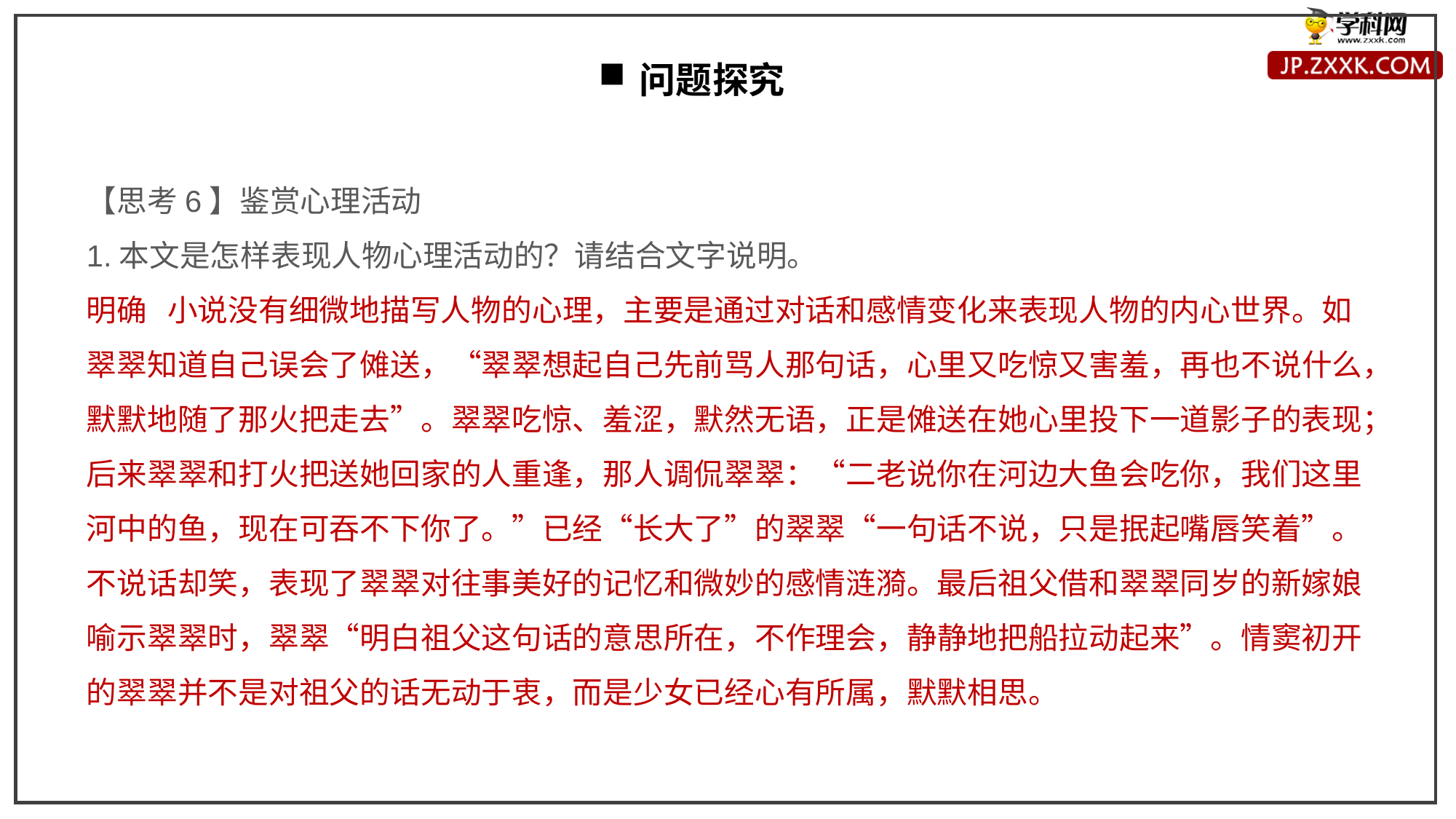

问题探究
【思考6】鉴赏心理活动
1.本文是怎样表现人物心理活动的？请结合文字说明。
明确   小说没有细微地描写人物的心理，主要是通过对话和感情变化来表现人物的内心世界。如翠翠知道自己误会了傩送，“翠翠想起自己先前骂人那句话，心里又吃惊又害羞，再也不说什么，默默地随了那火把走去”。翠翠吃惊、羞涩，默然无语，正是傩送在她心里投下一道影子的表现；后来翠翠和打火把送她回家的人重逢，那人调侃翠翠：“二老说你在河边大鱼会吃你，我们这里河中的鱼，现在可吞不下你了。”已经“长大了”的翠翠“一句话不说，只是抿起嘴唇笑着”。不说话却笑，表现了翠翠对往事美好的记忆和微妙的感情涟漪。最后祖父借和翠翠同岁的新嫁娘喻示翠翠时，翠翠“明白祖父这句话的意思所在，不作理会，静静地把船拉动起来”。情窦初开的翠翠并不是对祖父的话无动于衷，而是少女已经心有所属，默默相思。